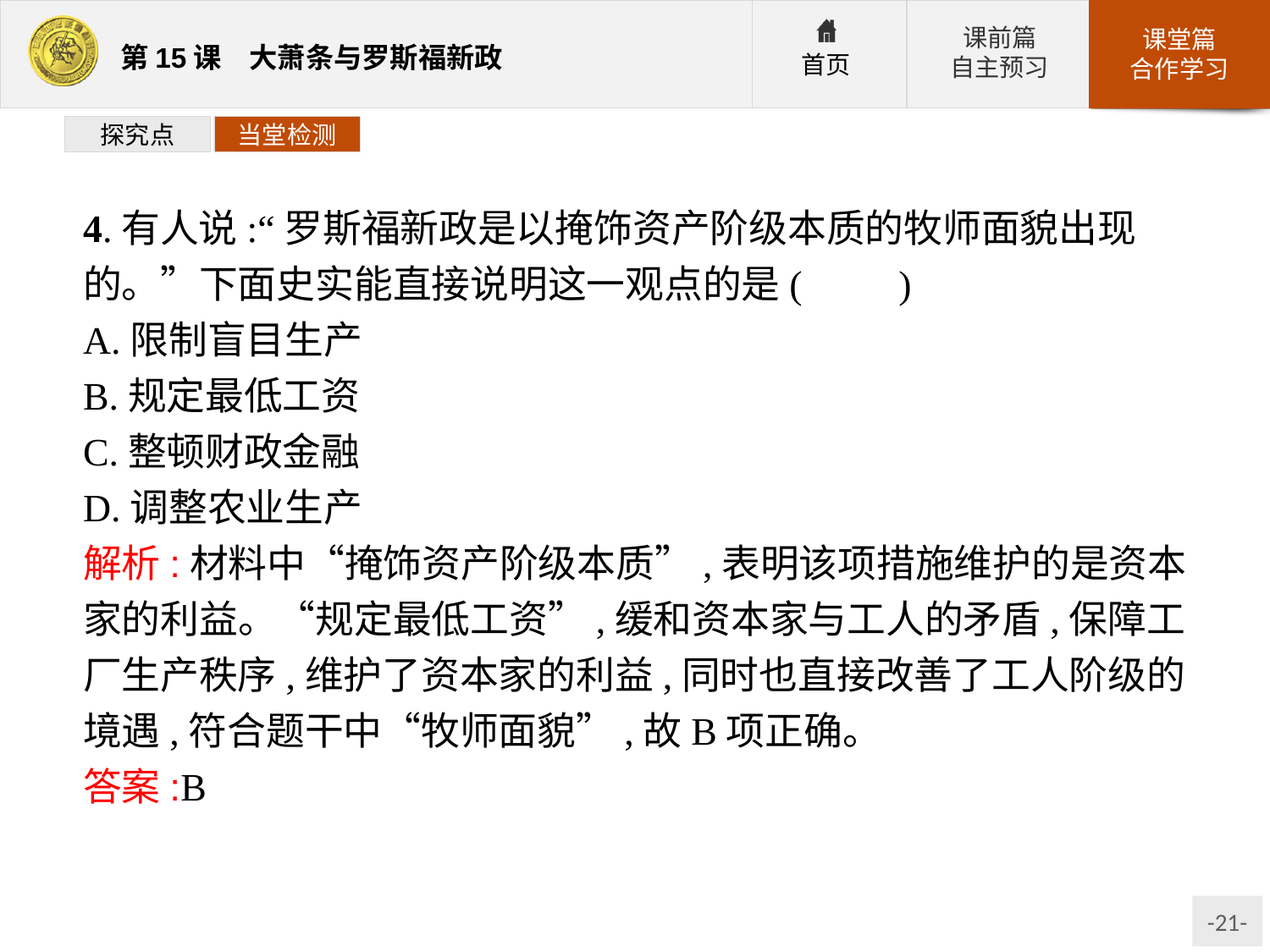

探究点
当堂检测
4.有人说:“罗斯福新政是以掩饰资产阶级本质的牧师面貌出现的。”下面史实能直接说明这一观点的是(　　)
A.限制盲目生产
B.规定最低工资
C.整顿财政金融
D.调整农业生产
解析:材料中“掩饰资产阶级本质”,表明该项措施维护的是资本家的利益。“规定最低工资”,缓和资本家与工人的矛盾,保障工厂生产秩序,维护了资本家的利益,同时也直接改善了工人阶级的境遇,符合题干中“牧师面貌”,故B项正确。
答案:B